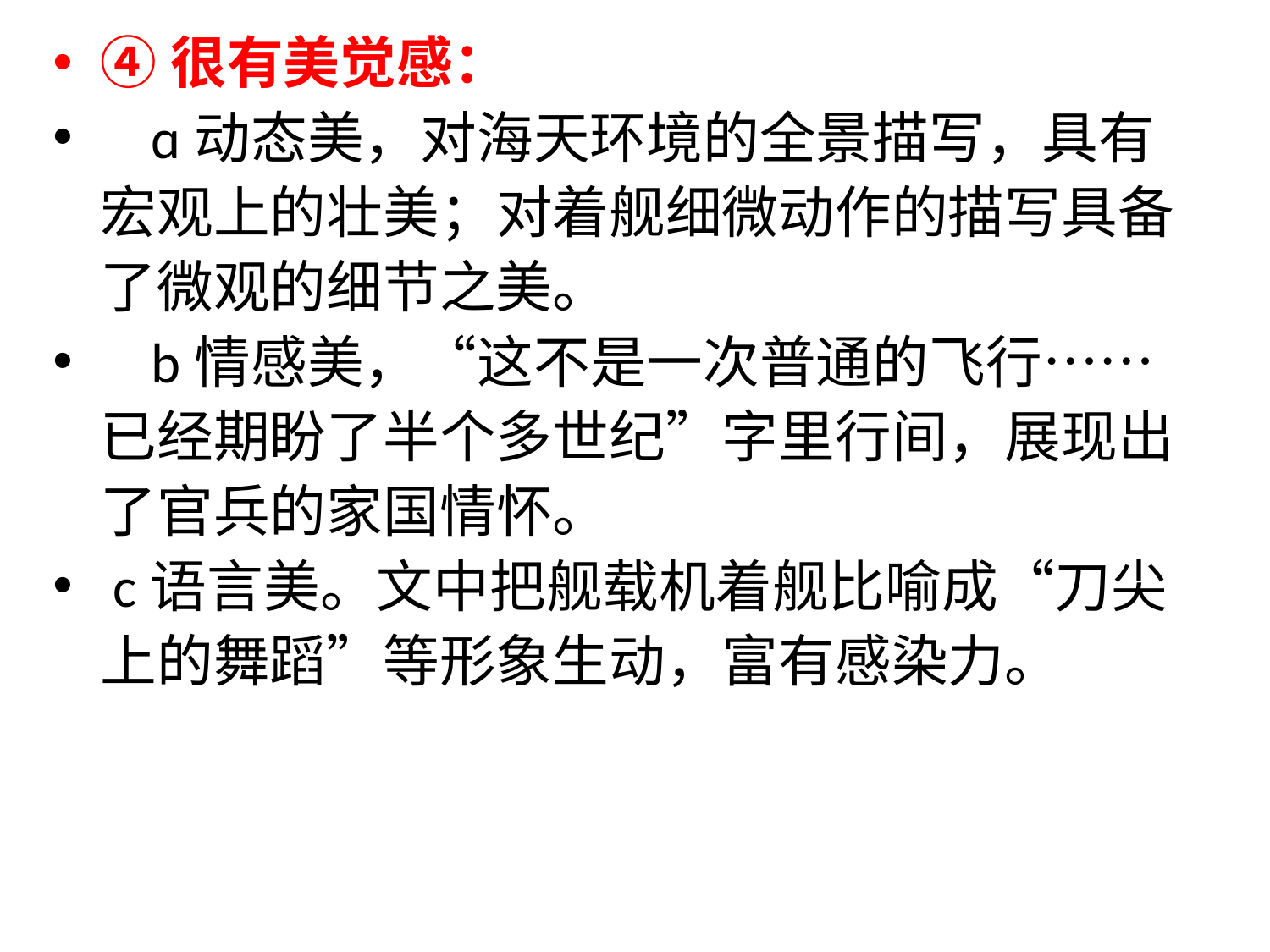

④很有美觉感：
    ɑ动态美，对海天环境的全景描写，具有宏观上的壮美；对着舰细微动作的描写具备了微观的细节之美。
    b情感美，“这不是一次普通的飞行……已经期盼了半个多世纪”字里行间，展现出了官兵的家国情怀。
 c语言美。文中把舰载机着舰比喻成“刀尖上的舞蹈”等形象生动，富有感染力。